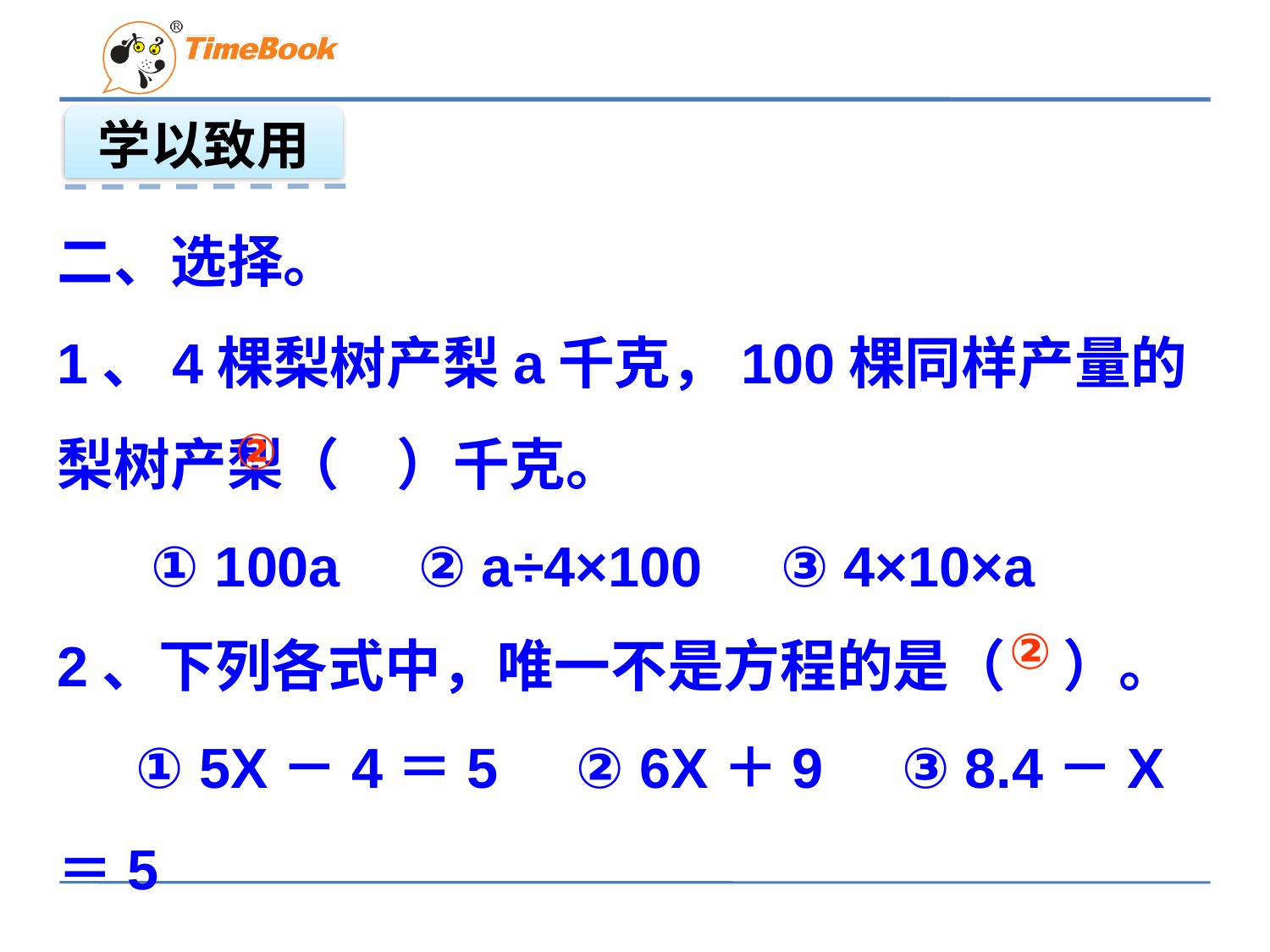

学以致用
二、选择。
1、4棵梨树产梨a千克，100棵同样产量的梨树产梨（　）千克。
      ① 100a     ② a÷4×100     ③ 4×10×a
②
2、下列各式中，唯一不是方程的是（　）。
     ① 5X－4＝5     ② 6X＋9     ③ 8.4－X ＝5
②